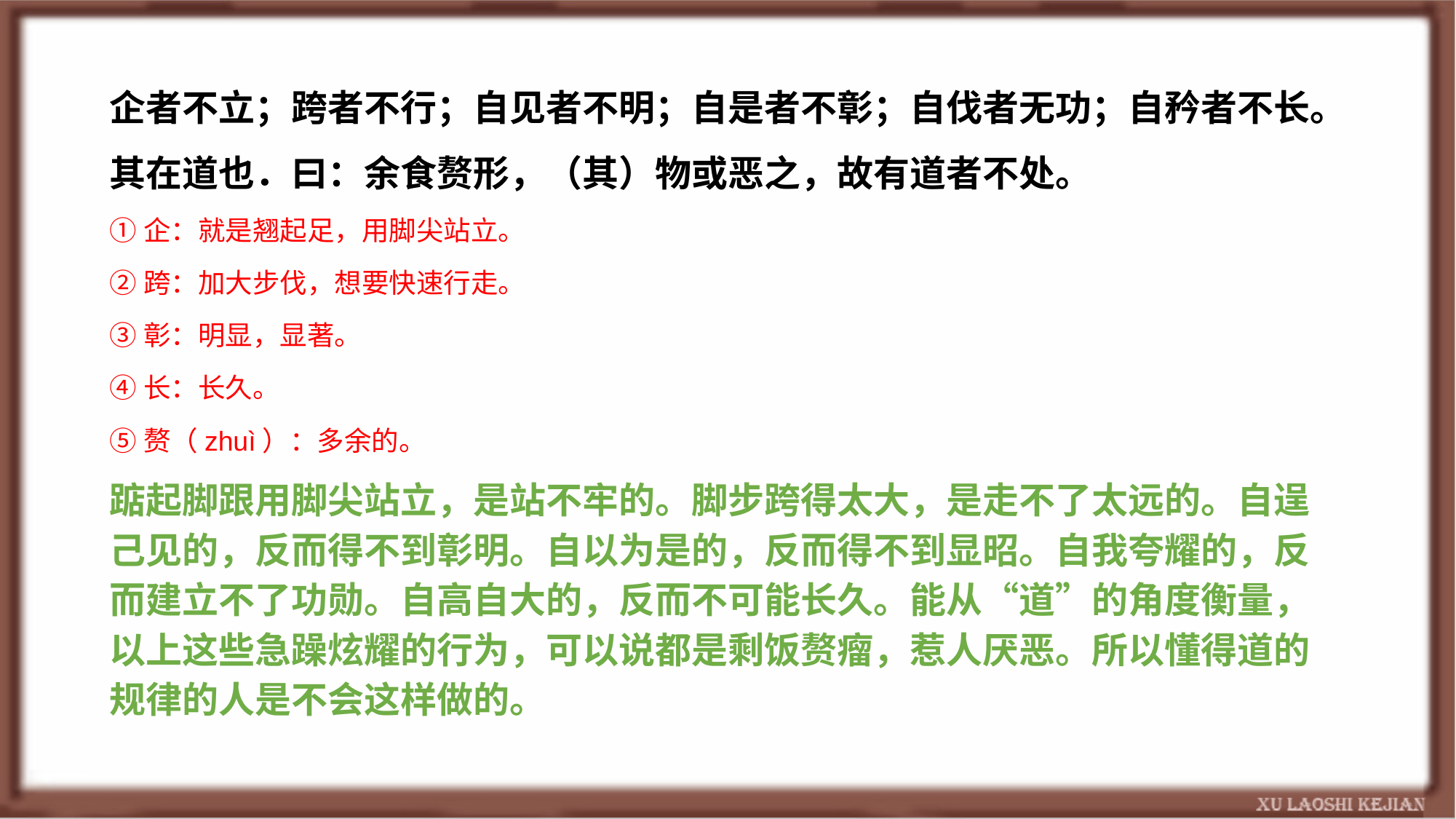

企者不立；跨者不行；自见者不明；自是者不彰；自伐者无功；自矜者不长。其在道也．曰：余食赘形，（其）物或恶之，故有道者不处。
①企：就是翘起足，用脚尖站立。
②跨：加大步伐，想要快速行走。
③彰：明显，显著。
④长：长久。
⑤赘（zhuì）：多余的。
踮起脚跟用脚尖站立，是站不牢的。脚步跨得太大，是走不了太远的。自逞己见的，反而得不到彰明。自以为是的，反而得不到显昭。自我夸耀的，反而建立不了功勋。自高自大的，反而不可能长久。能从“道”的角度衡量，以上这些急躁炫耀的行为，可以说都是剩饭赘瘤，惹人厌恶。所以懂得道的规律的人是不会这样做的。